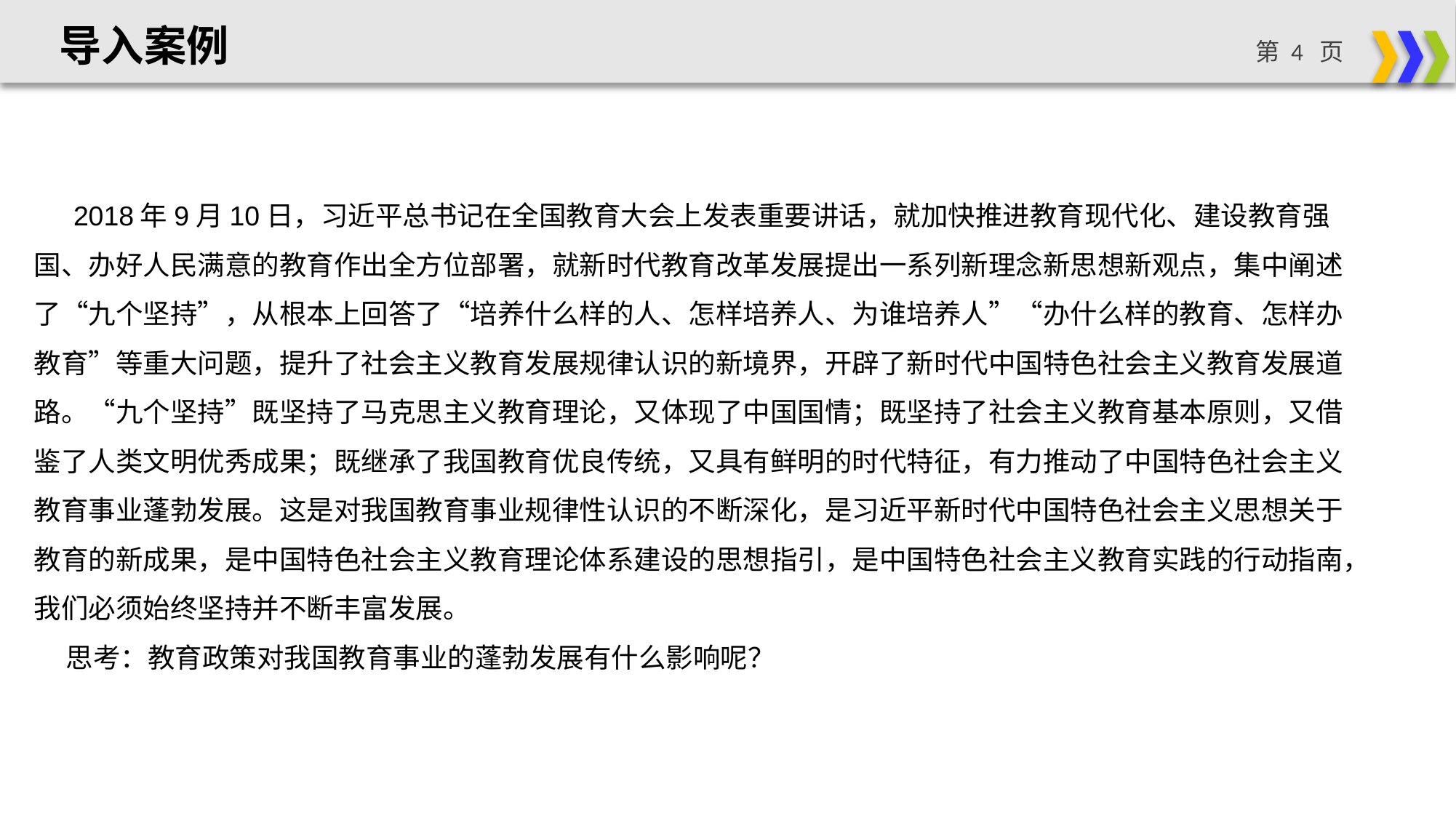

导入案例
 2018年9月10日，习近平总书记在全国教育大会上发表重要讲话，就加快推进教育现代化、建设教育强国、办好人民满意的教育作出全方位部署，就新时代教育改革发展提出一系列新理念新思想新观点，集中阐述了“九个坚持”，从根本上回答了“培养什么样的人、怎样培养人、为谁培养人”“办什么样的教育、怎样办教育”等重大问题，提升了社会主义教育发展规律认识的新境界，开辟了新时代中国特色社会主义教育发展道路。“九个坚持”既坚持了马克思主义教育理论，又体现了中国国情；既坚持了社会主义教育基本原则，又借鉴了人类文明优秀成果；既继承了我国教育优良传统，又具有鲜明的时代特征，有力推动了中国特色社会主义教育事业蓬勃发展。这是对我国教育事业规律性认识的不断深化，是习近平新时代中国特色社会主义思想关于教育的新成果，是中国特色社会主义教育理论体系建设的思想指引，是中国特色社会主义教育实践的行动指南，我们必须始终坚持并不断丰富发展。
思考：教育政策对我国教育事业的蓬勃发展有什么影响呢？